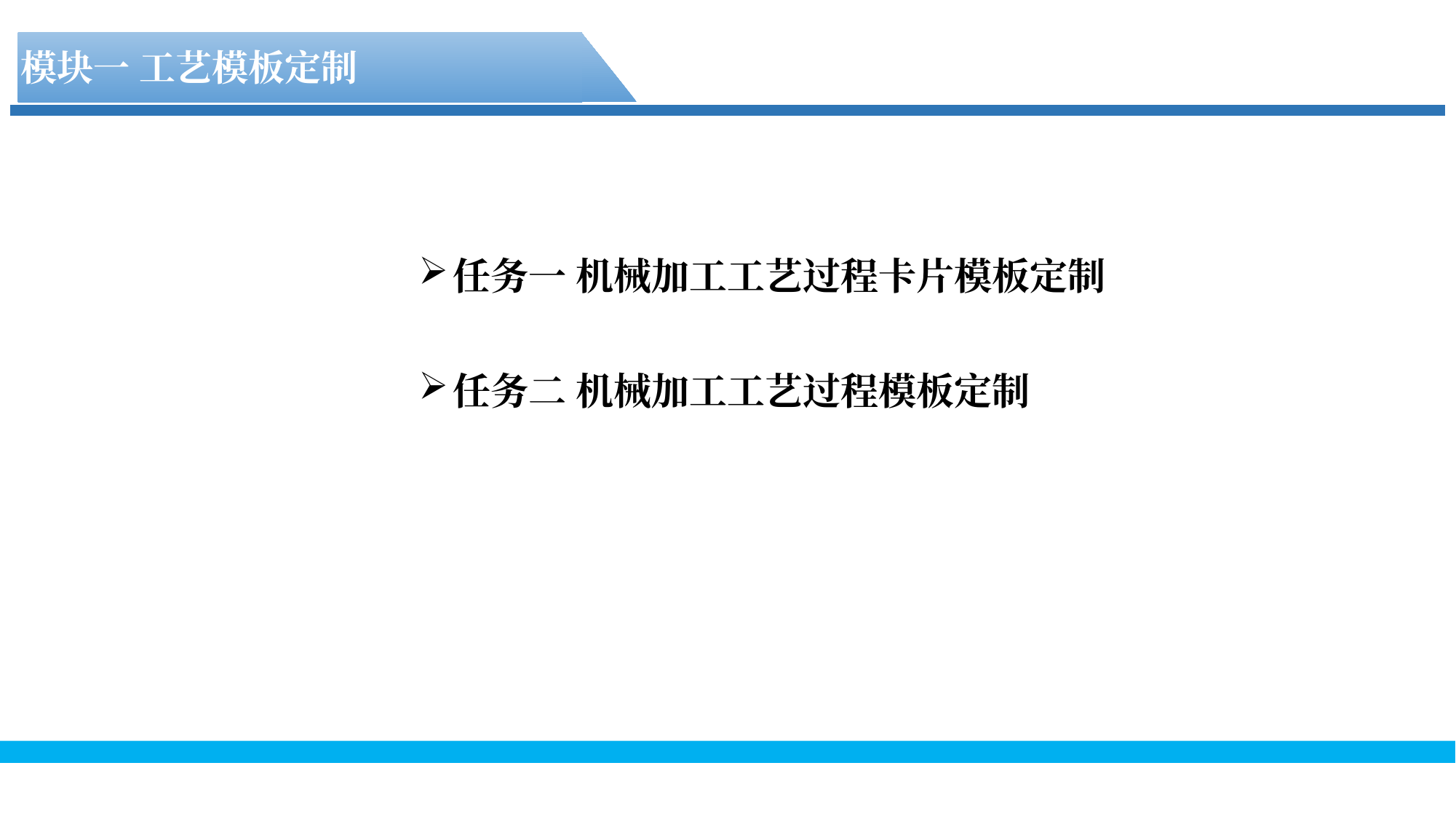

模块一 工艺模板定制

任务一 机械加工工艺过程卡片模板定制
任务二 机械加工工艺过程模板定制